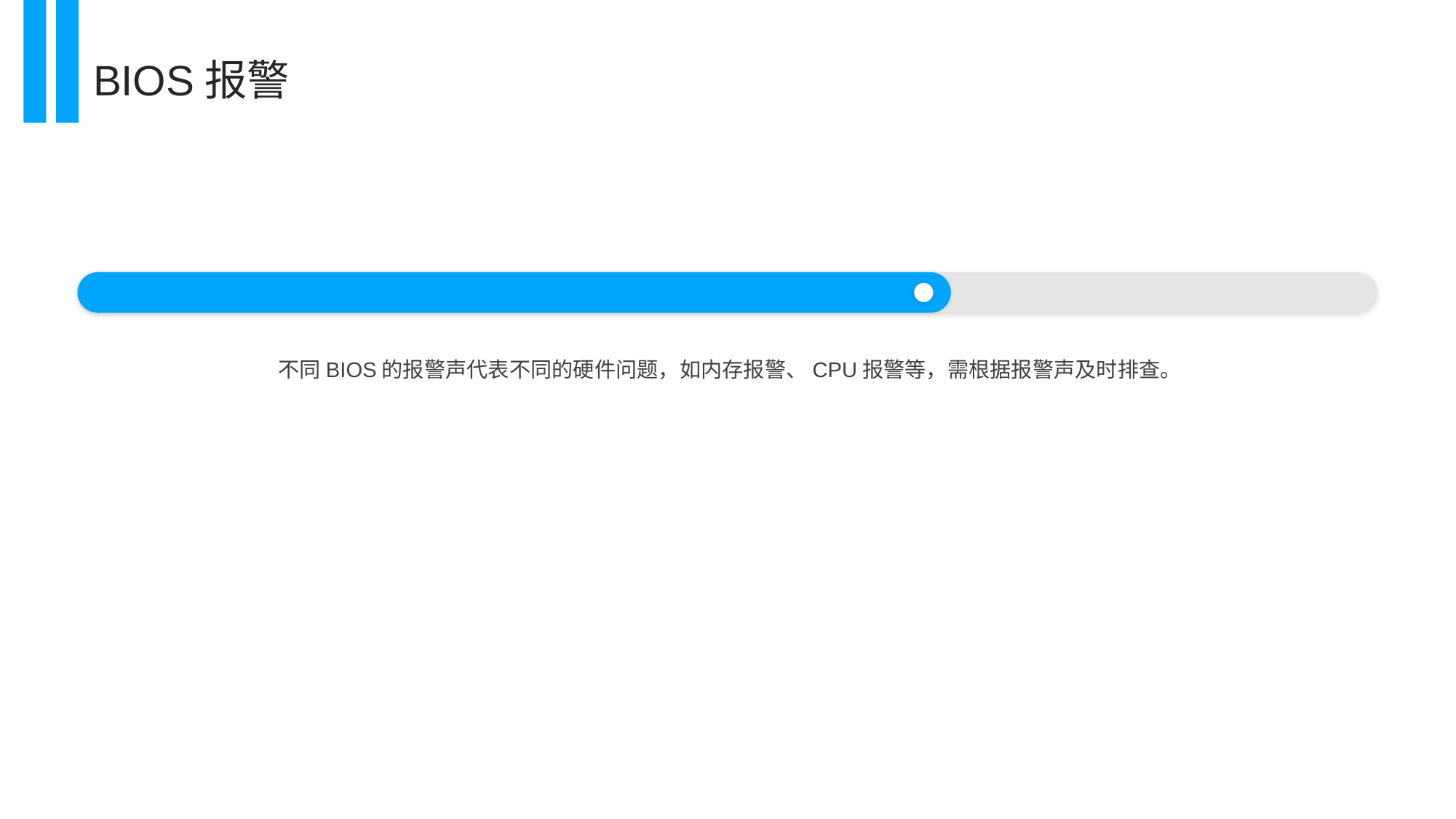

BIOS报警

不同BIOS的报警声代表不同的硬件问题，如内存报警、CPU报警等，需根据报警声及时排查。